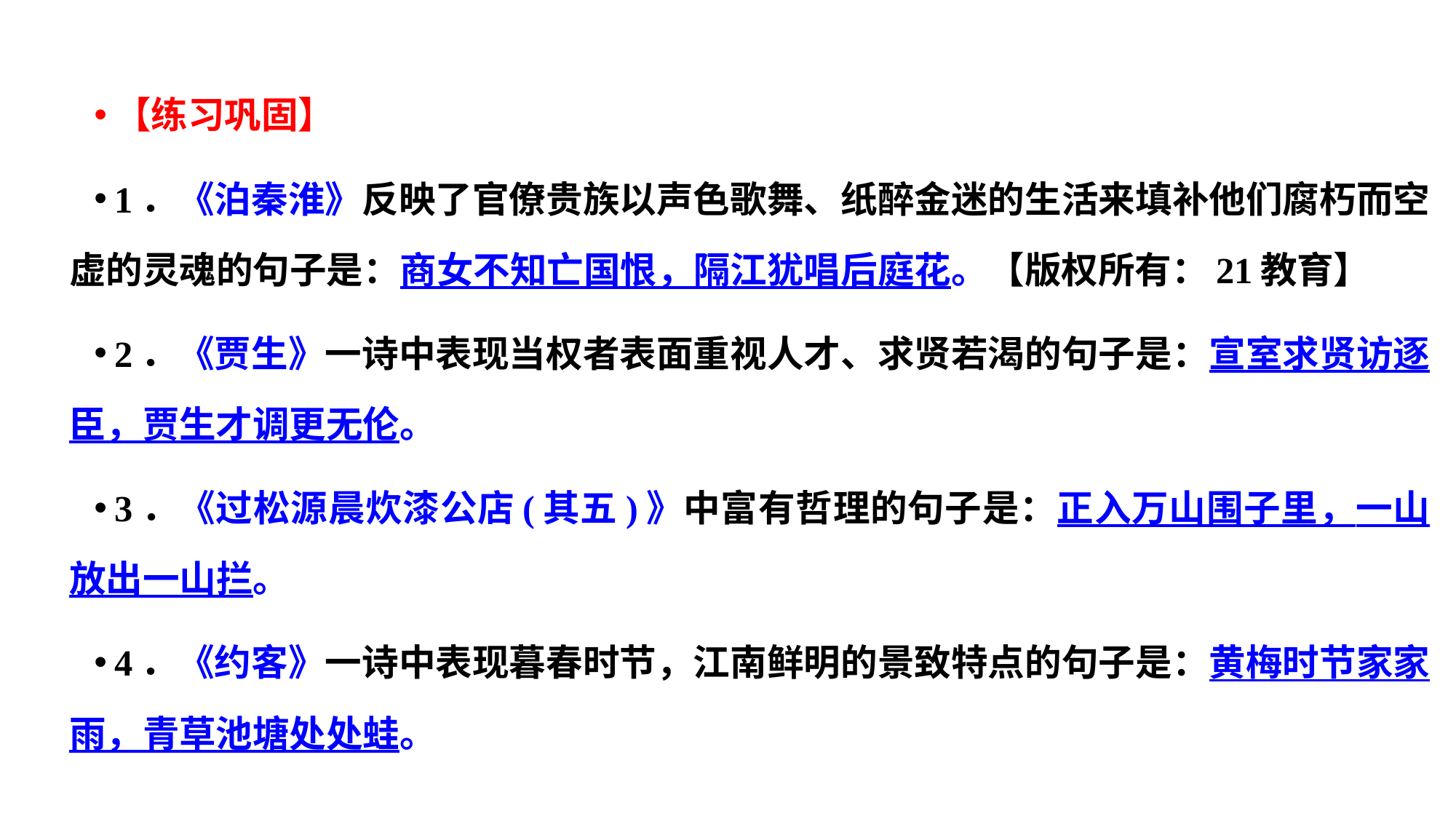

【练习巩固】
1．《泊秦淮》反映了官僚贵族以声色歌舞、纸醉金迷的生活来填补他们腐朽而空虚的灵魂的句子是：商女不知亡国恨，隔江犹唱后庭花。【版权所有：21教育】
2．《贾生》一诗中表现当权者表面重视人才、求贤若渴的句子是：宣室求贤访逐臣，贾生才调更无伦。
3．《过松源晨炊漆公店(其五)》中富有哲理的句子是：正入万山围子里，一山放出一山拦。
4．《约客》一诗中表现暮春时节，江南鲜明的景致特点的句子是：黄梅时节家家雨，青草池塘处处蛙。